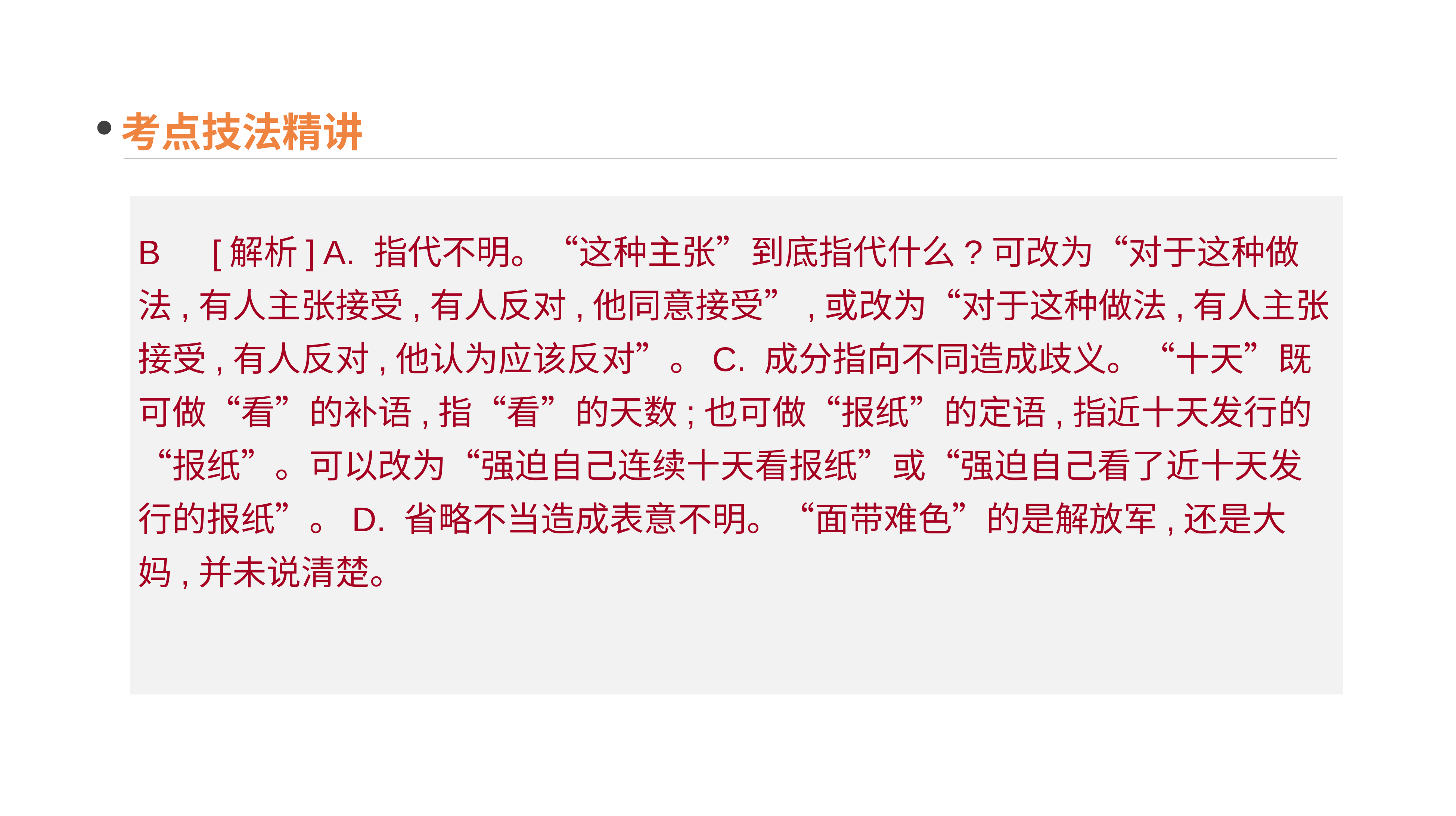

考点技法精讲

B　[解析] A. 指代不明。“这种主张”到底指代什么?可改为“对于这种做法,有人主张接受,有人反对,他同意接受”,或改为“对于这种做法,有人主张接受,有人反对,他认为应该反对”。C. 成分指向不同造成歧义。“十天”既可做“看”的补语,指“看”的天数;也可做“报纸”的定语,指近十天发行的“报纸”。可以改为“强迫自己连续十天看报纸”或“强迫自己看了近十天发行的报纸”。D. 省略不当造成表意不明。“面带难色”的是解放军,还是大妈,并未说清楚。